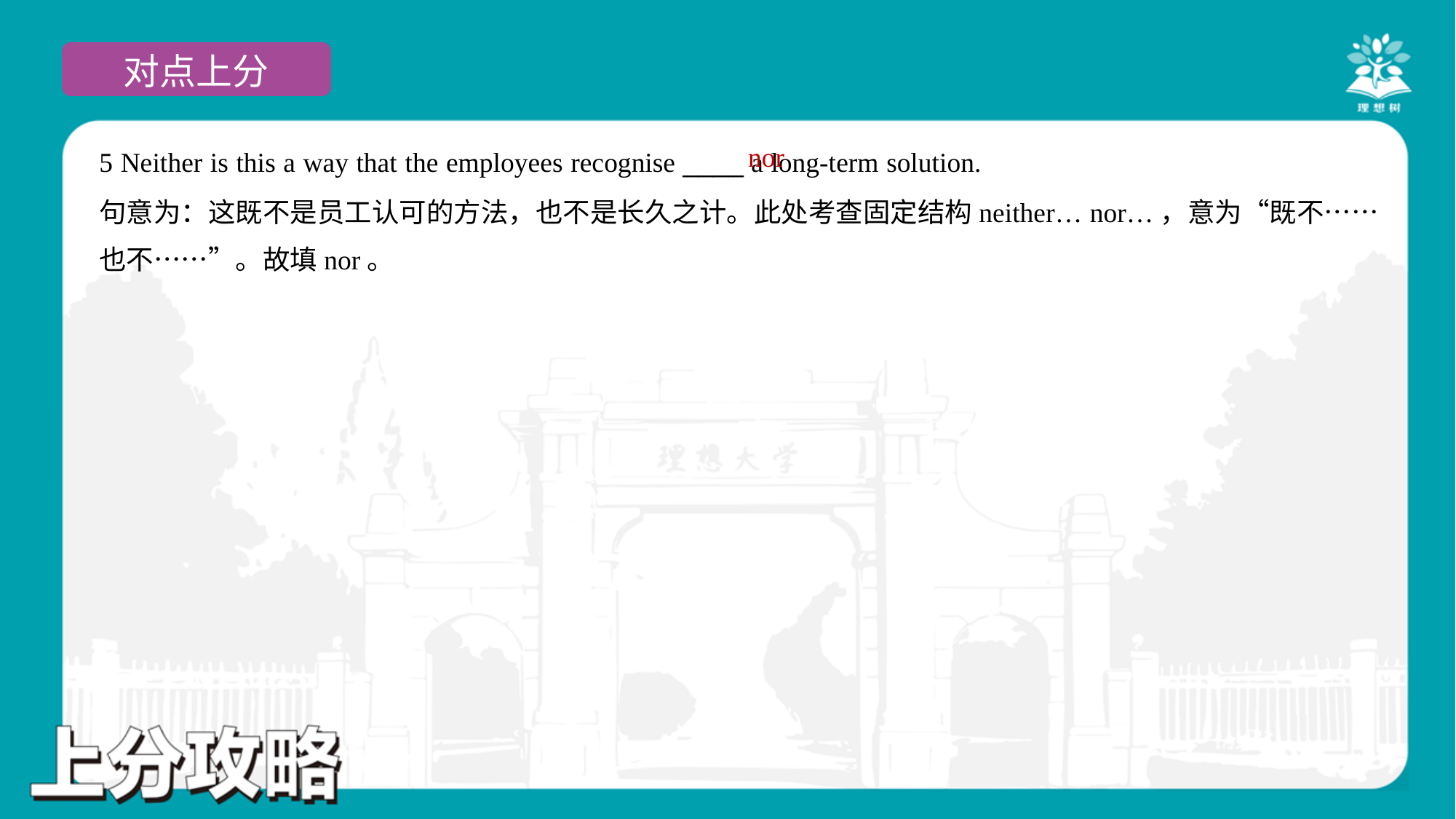

nor
5 Neither is this a way that the employees recognise ____ a long-term solution.
句意为：这既不是员工认可的方法，也不是长久之计。此处考查固定结构neither… nor…，意为“既不……
也不……”。故填nor。